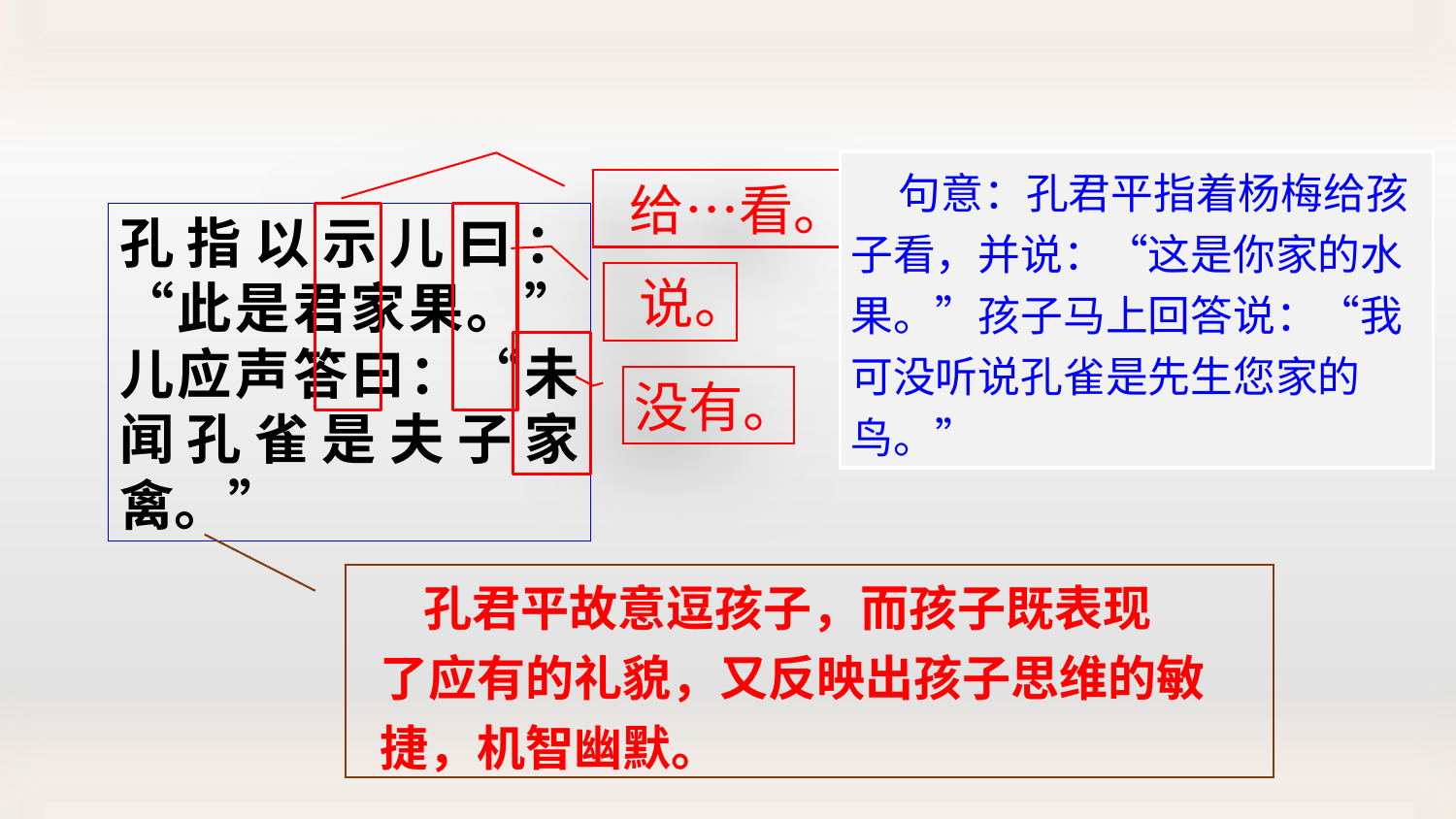

句意：孔君平指着杨梅给孩子看，并说：“这是你家的水果。”孩子马上回答说：“我可没听说孔雀是先生您家的鸟。”
 给…看。

孔指以示儿曰：“此是君家果。”儿应声答曰：“未闻孔雀是夫子家禽。”
 说。

没有。
     孔君平故意逗孩子，而孩子既表现
 了应有的礼貌，又反映出孩子思维的敏
 捷，机智幽默。